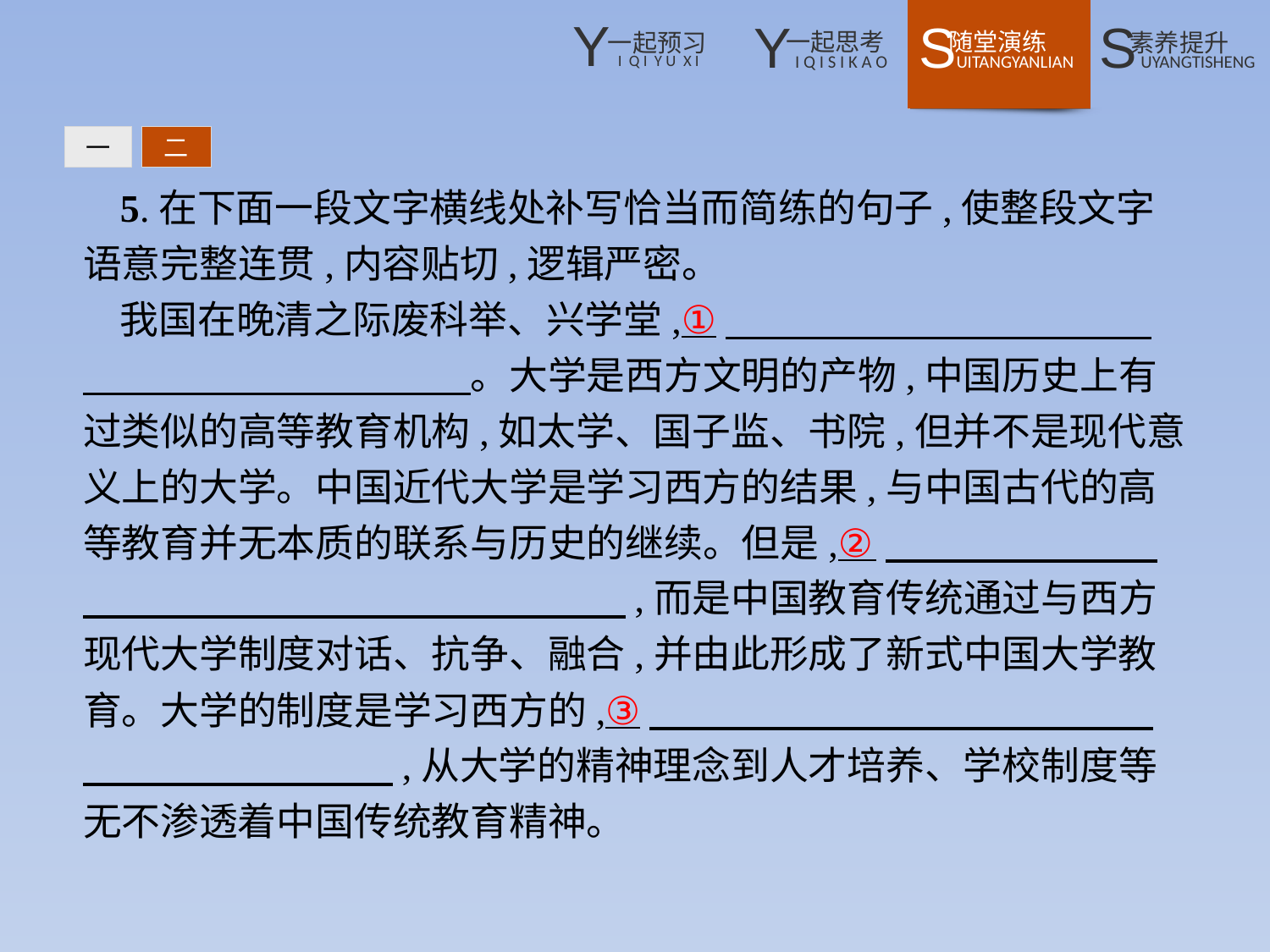

一
二
5.在下面一段文字横线处补写恰当而简练的句子,使整段文字语意完整连贯,内容贴切,逻辑严密。
我国在晚清之际废科举、兴学堂,①　　　　　　　　　　　　　　　　　　　　　。大学是西方文明的产物,中国历史上有过类似的高等教育机构,如太学、国子监、书院,但并不是现代意义上的大学。中国近代大学是学习西方的结果,与中国古代的高等教育并无本质的联系与历史的继续。但是,②　　　　　　　　　　　　　　　　　　　　　,而是中国教育传统通过与西方现代大学制度对话、抗争、融合,并由此形成了新式中国大学教育。大学的制度是学习西方的,③　　　　　　　　　　　　　　　　　　　　　,从大学的精神理念到人才培养、学校制度等无不渗透着中国传统教育精神。